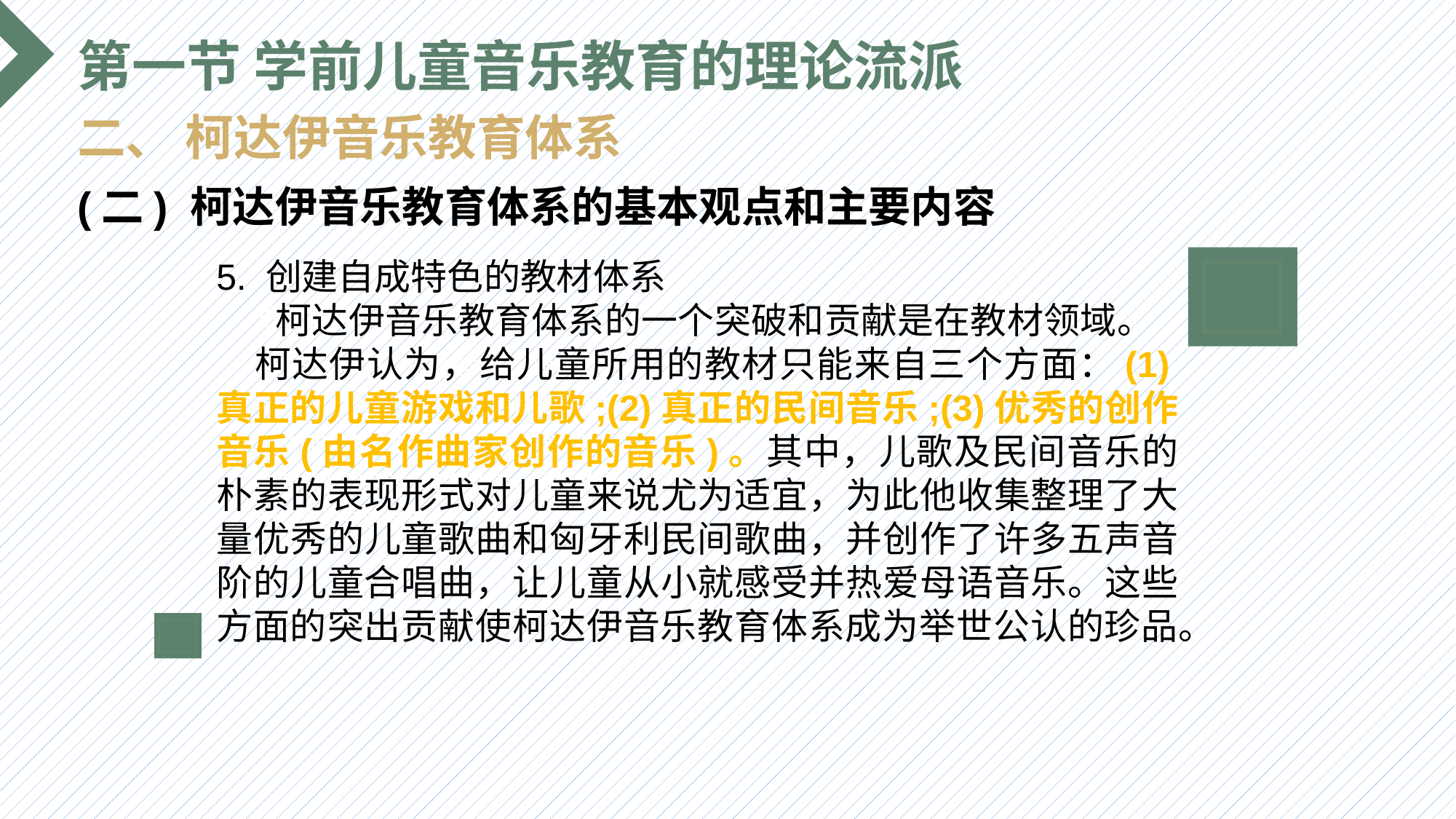

第一节 学前儿童音乐教育的理论流派
二、 柯达伊音乐教育体系
(二) 柯达伊音乐教育体系的基本观点和主要内容

5. 创建自成特色的教材体系
      柯达伊音乐教育体系的一个突破和贡献是在教材领域。        柯达伊认为，给儿童所用的教材只能来自三个方面：(1)真正的儿童游戏和儿歌;(2)真正的民间音乐;(3)优秀的创作音乐(由名作曲家创作的音乐)。其中，儿歌及民间音乐的朴素的表现形式对儿童来说尤为适宜，为此他收集整理了大量优秀的儿童歌曲和匈牙利民间歌曲，并创作了许多五声音阶的儿童合唱曲，让儿童从小就感受并热爱母语音乐。这些方面的突出贡献使柯达伊音乐教育体系成为举世公认的珍品。

选题背景
输入您的内容，请简要说明，言简意赅即可输入您的内容，请简要说明，言简意赅即可输入您的内容，请简要说明，言简意赅即可输入您的内容，请简要说明，言简意赅即可